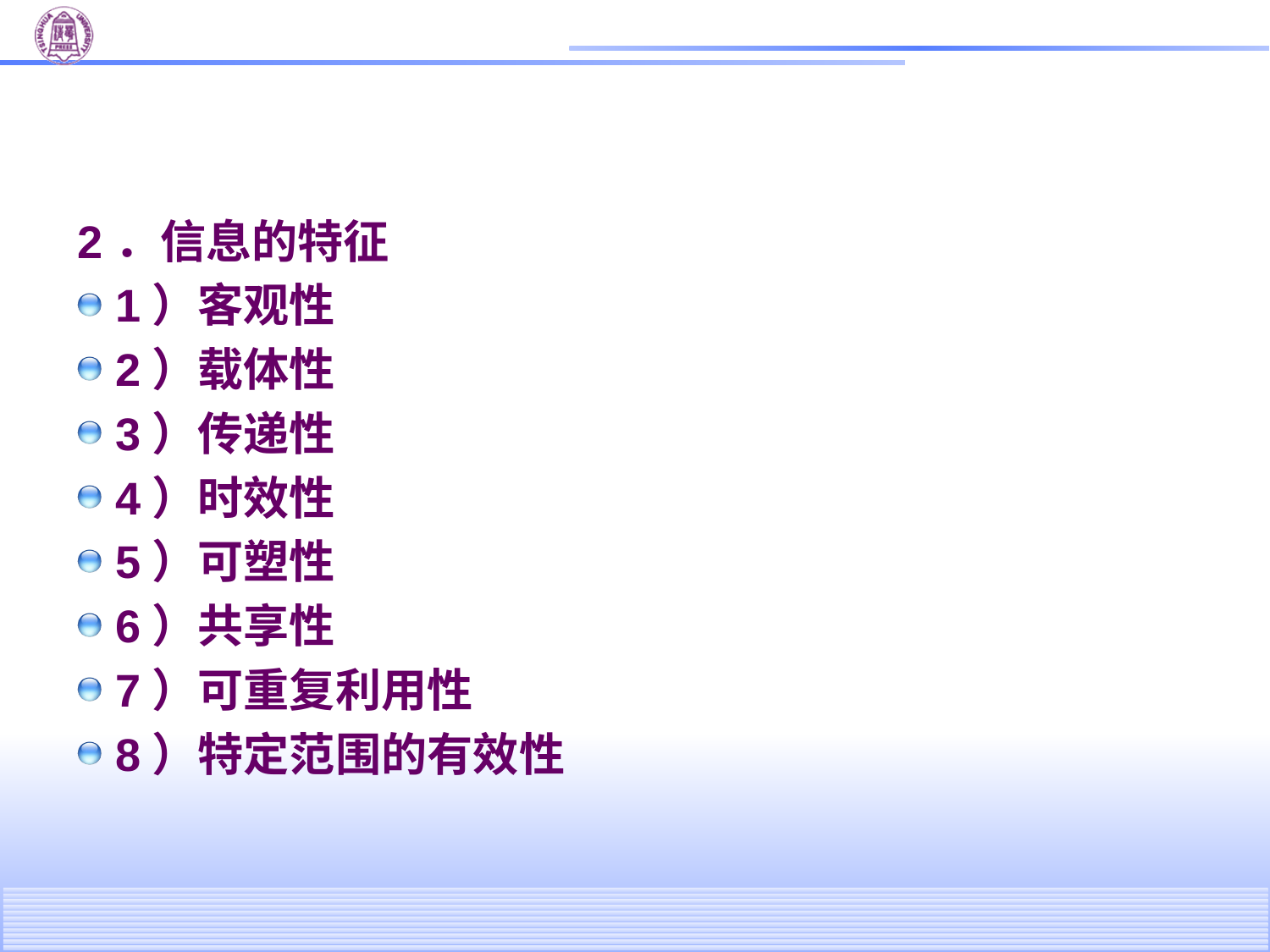

#
2．信息的特征
1）客观性
2）载体性
3）传递性
4）时效性
5）可塑性
6）共享性
7）可重复利用性
8）特定范围的有效性